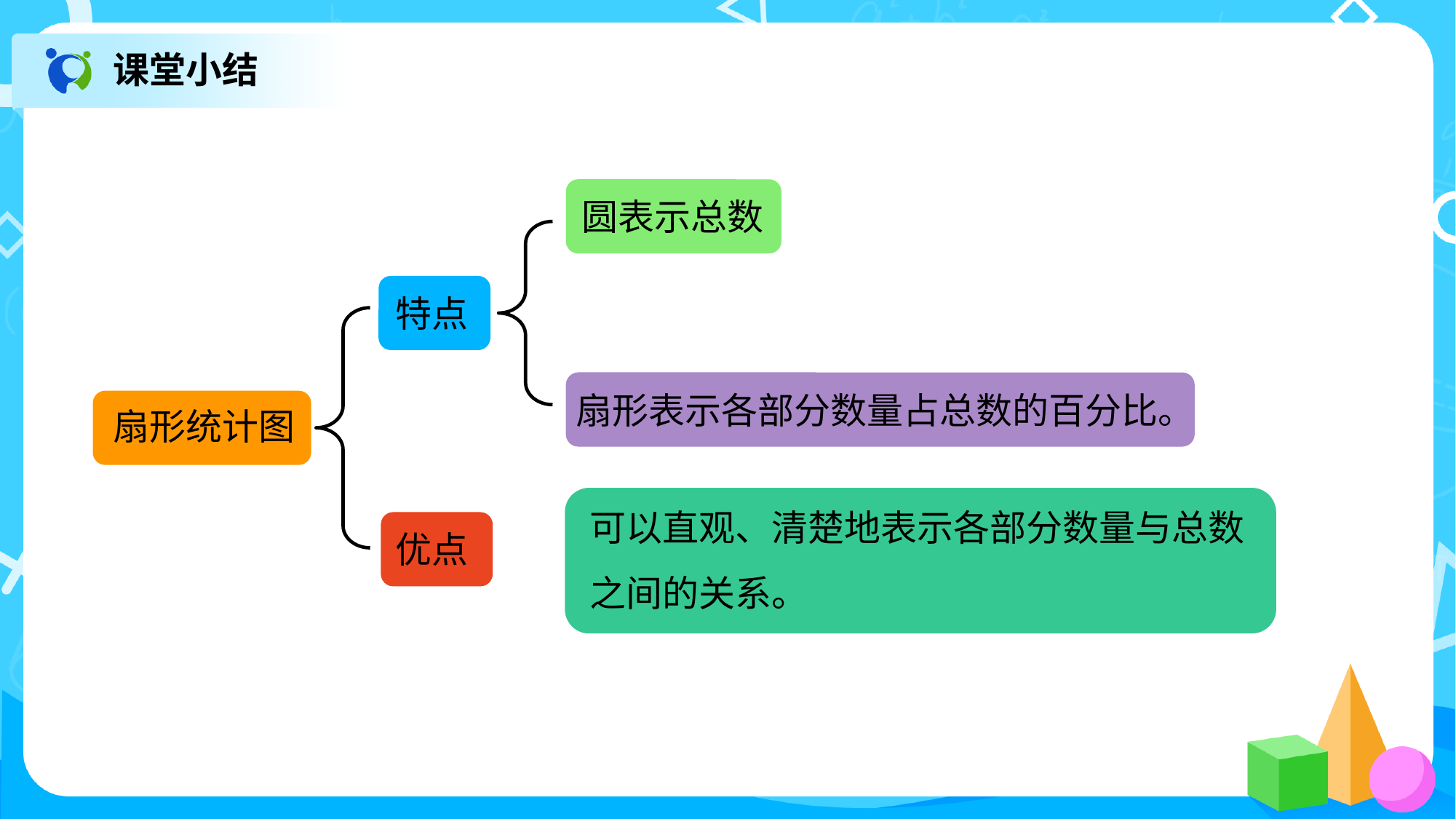

课堂小结

圆表示总数

特点

扇形表示各部分数量占总数的百分比。

扇形统计图

可以直观、清楚地表示各部分数量与总数
之间的关系。

优点